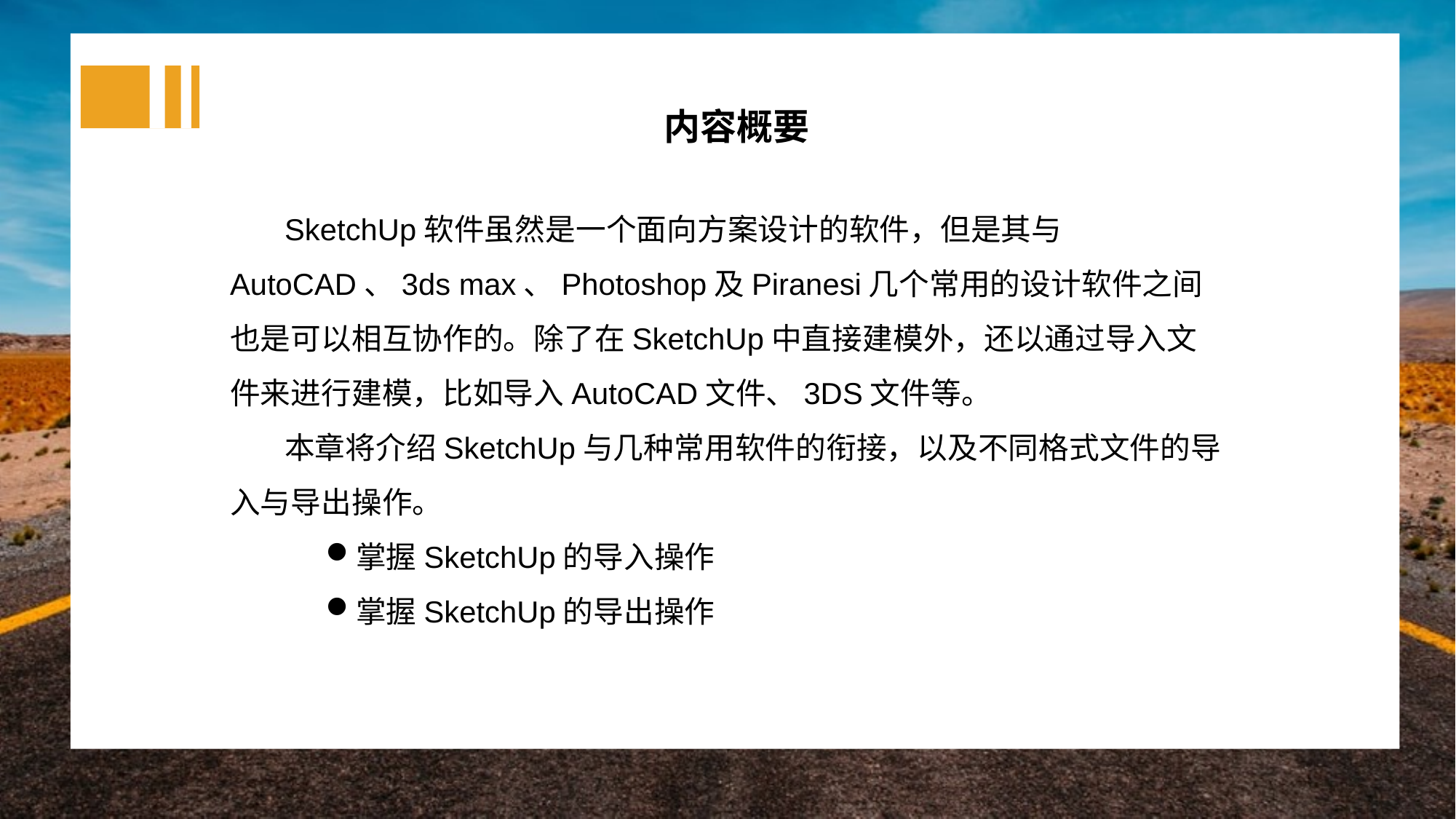

内容概要
SketchUp软件虽然是一个面向方案设计的软件，但是其与AutoCAD、3ds max、Photoshop及Piranesi几个常用的设计软件之间也是可以相互协作的。除了在SketchUp中直接建模外，还以通过导入文件来进行建模，比如导入AutoCAD文件、3DS文件等。
本章将介绍SketchUp与几种常用软件的衔接，以及不同格式文件的导入与导出操作。
掌握SketchUp的导入操作
掌握SketchUp的导出操作